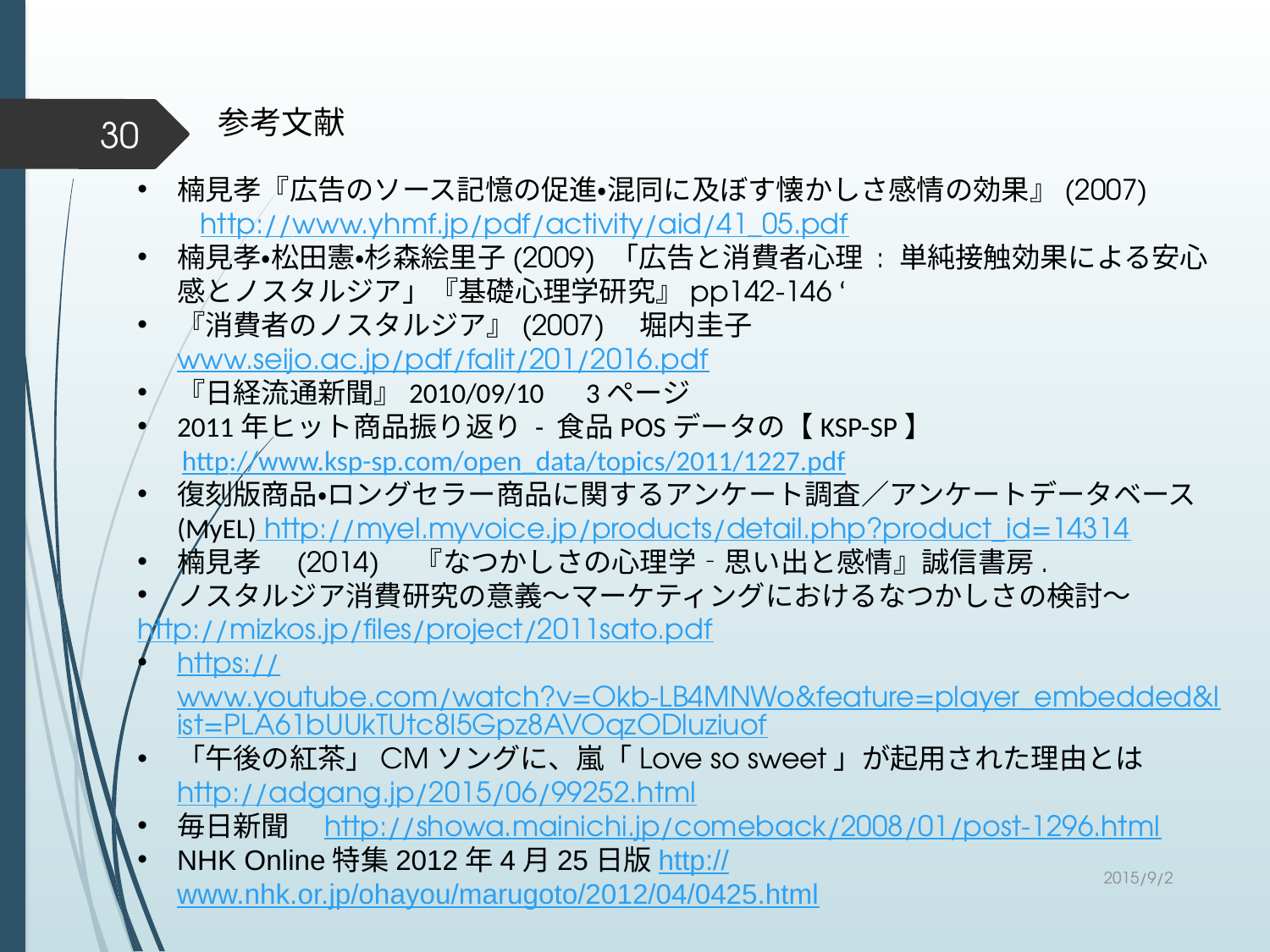

参考文献
30
楠見孝『広告のソース記憶の促進・混同に及ぼす懐かしさ感情の効果』(2007)
　　http://www.yhmf.jp/pdf/activity/aid/41_05.pdf
楠見孝・松田憲・杉森絵里子(2009) 「広告と消費者心理 : 単純接触効果による安心感とノスタルジア」『基礎心理学研究』pp142-146 ‘
『消費者のノスタルジア』(2007)　堀内圭子www.seijo.ac.jp/pdf/falit/201/2016.pdf
『日経流通新聞』2010/09/10　3ページ
2011年ヒット商品振り返り - 食品POSデータの【KSP-SP】
       http://www.ksp-sp.com/open_data/topics/2011/1227.pdf
復刻版商品・ロングセラー商品に関するアンケート調査／アンケートデータベース(MyEL) http://myel.myvoice.jp/products/detail.php?product_id=14314
楠見孝　(2014)　『なつかしさの心理学‐思い出と感情』誠信書房.
ノスタルジア消費研究の意義～マーケティングにおけるなつかしさの検討～
http://mizkos.jp/files/project/2011sato.pdf
https://www.youtube.com/watch?v=Okb-LB4MNWo&feature=player_embedded&list=PLA61bUUkTUtc8I5Gpz8AVOqzODluziuof
「午後の紅茶」CMソングに、嵐「Love so sweet」が起用された理由とはhttp://adgang.jp/2015/06/99252.html
毎日新聞　http://showa.mainichi.jp/comeback/2008/01/post-1296.html
NHK Online特集2012年4月25日版http://www.nhk.or.jp/ohayou/marugoto/2012/04/0425.html
2015/9/2